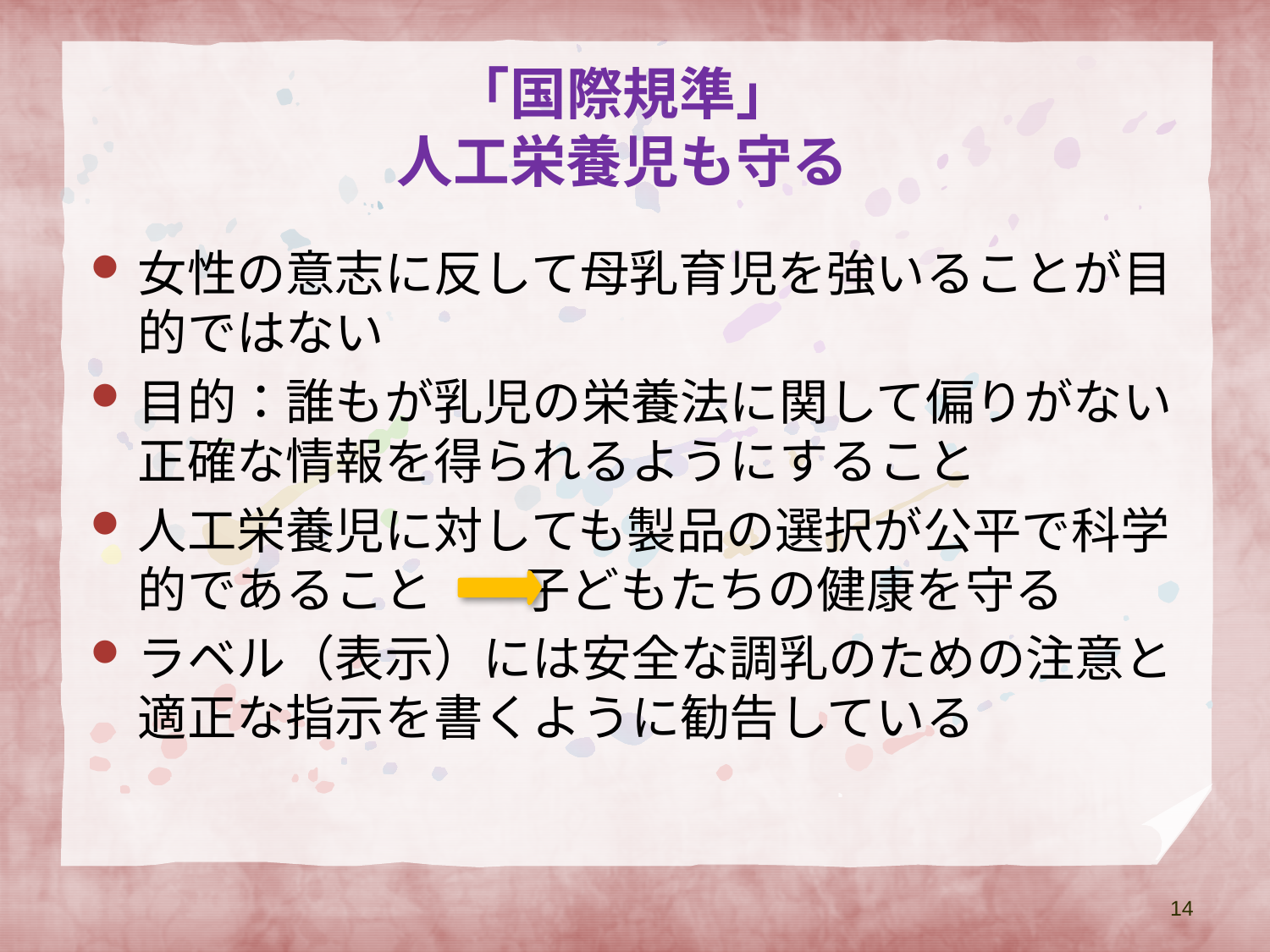

# 「国際規準」 人工栄養児も守る
女性の意志に反して母乳育児を強いることが目的ではない
目的：誰もが乳児の栄養法に関して偏りがない正確な情報を得られるようにすること
人工栄養児に対しても製品の選択が公平で科学的であること        子どもたちの健康を守る
ラベル（表示）には安全な調乳のための注意と適正な指示を書くように勧告している

14